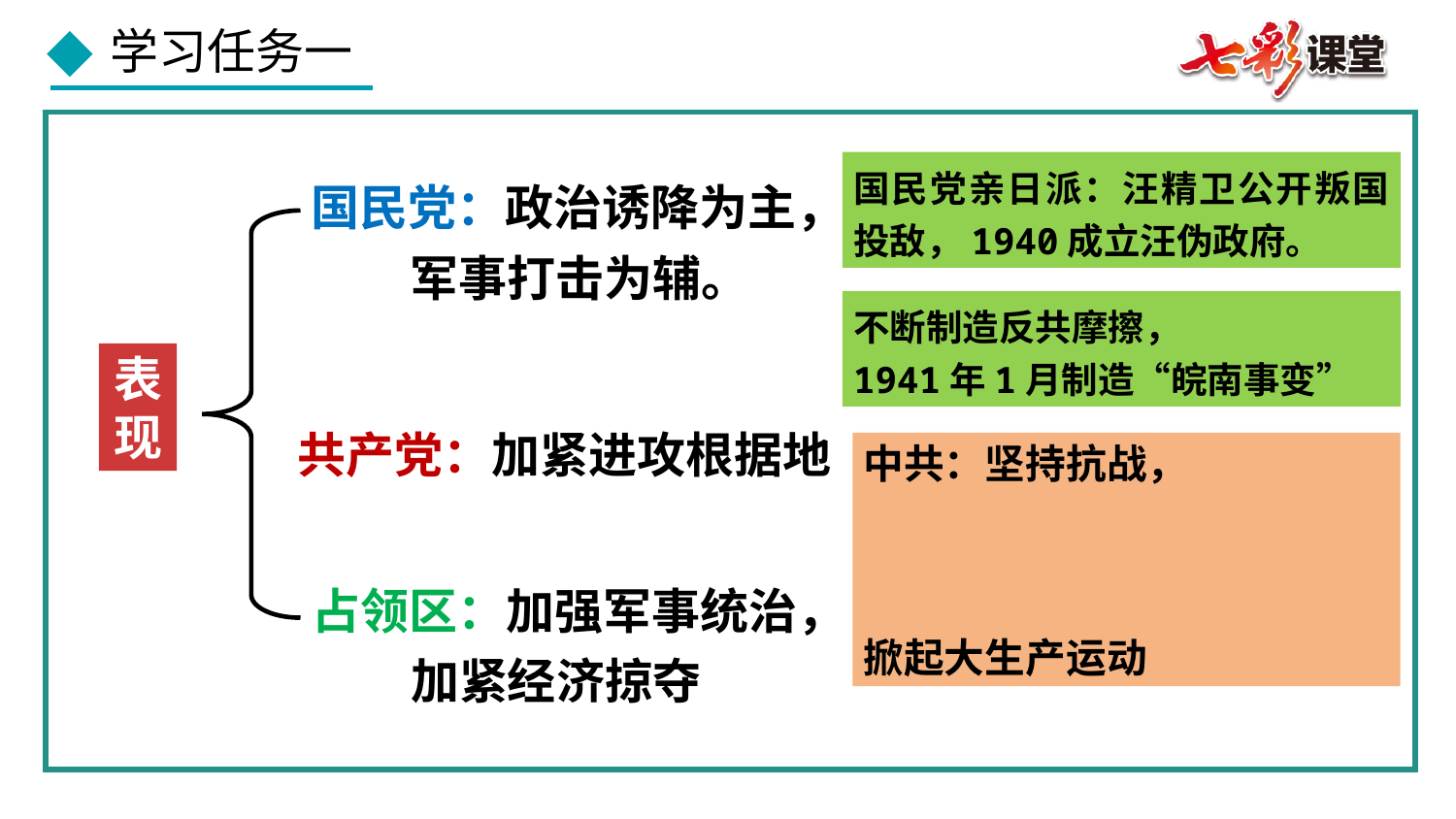

国民党亲日派：汪精卫公开叛国投敌，1940成立汪伪政府。
国民党：政治诱降为主，
        军事打击为辅。

不断制造反共摩擦，
1941年1月制造“皖南事变”
表
现

共产党：加紧进攻根据地
中共：坚持抗战，

掀起大生产运动

占领区：加强军事统治，
        加紧经济掠夺